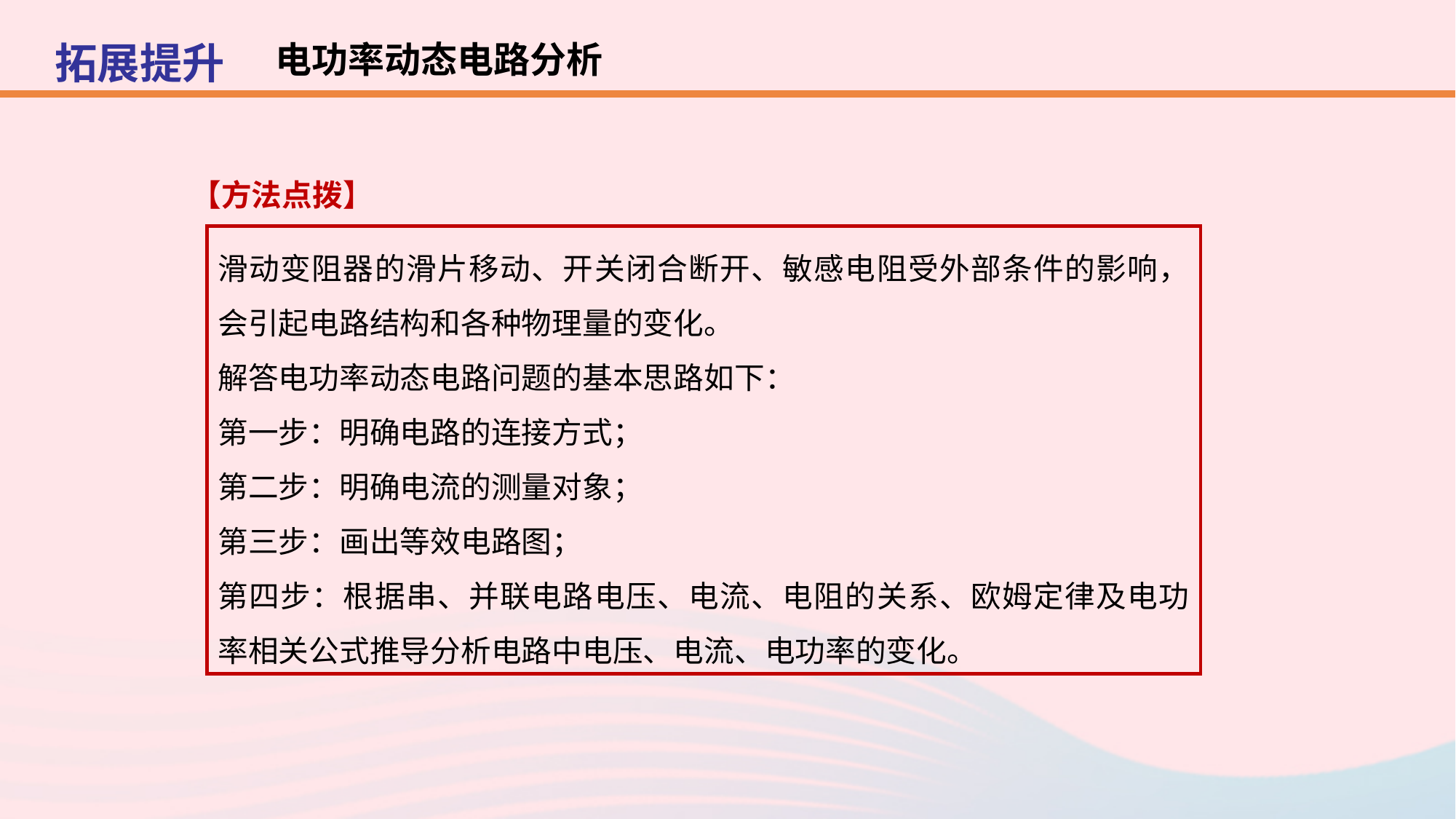

拓展提升
电功率动态电路分析
【方法点拨】
滑动变阻器的滑片移动、开关闭合断开、敏感电阻受外部条件的影响，会引起电路结构和各种物理量的变化。
解答电功率动态电路问题的基本思路如下：
第一步：明确电路的连接方式；
第二步：明确电流的测量对象；
第三步：画出等效电路图；
第四步：根据串、并联电路电压、电流、电阻的关系、欧姆定律及电功率相关公式推导分析电路中电压、电流、电功率的变化。